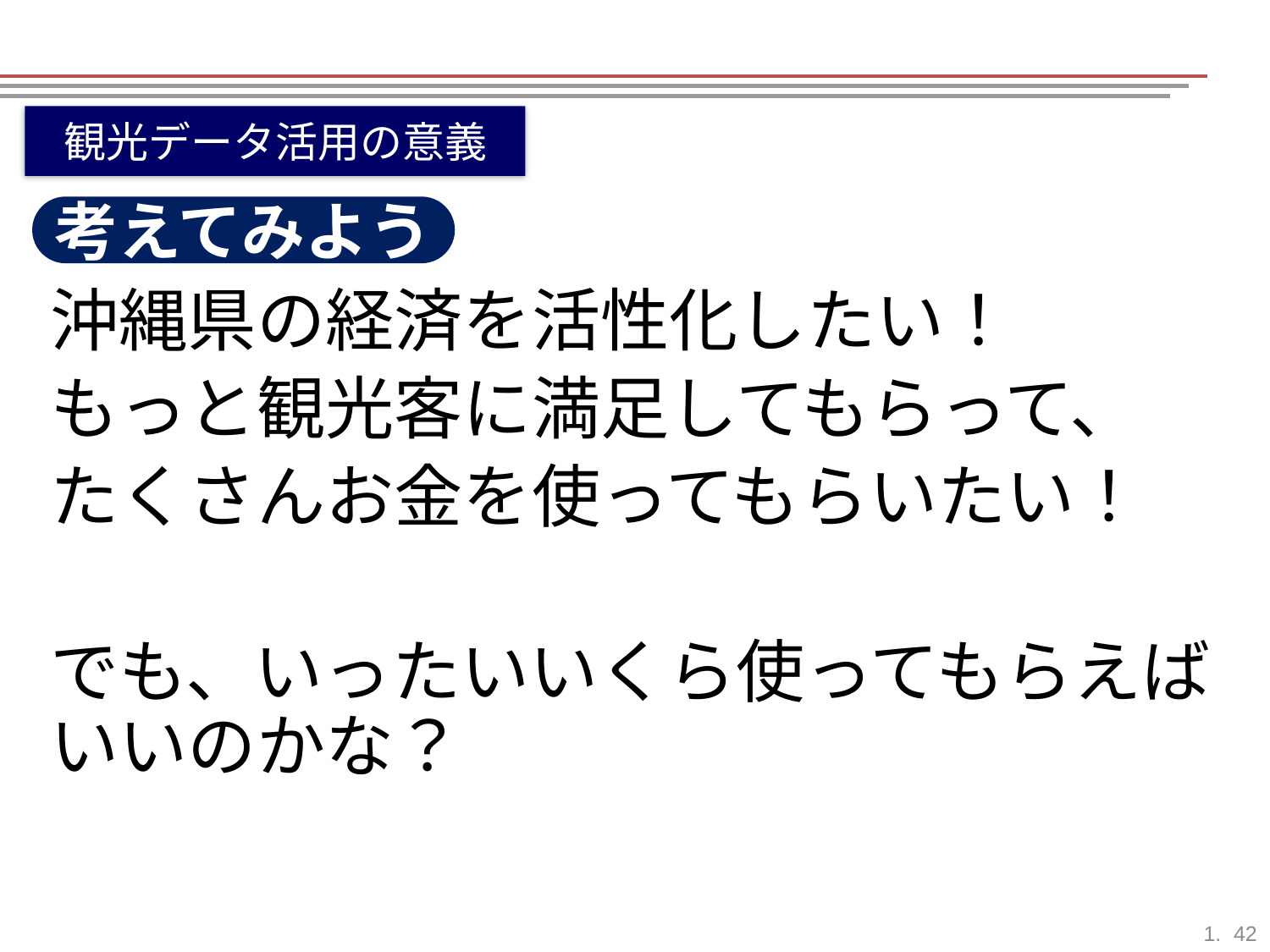

観光データ活用の意義
考えてみよう
沖縄県の経済を活性化したい！
もっと観光客に満足してもらって、
たくさんお金を使ってもらいたい！

でも、いったいいくら使ってもらえばいいのかな？
42